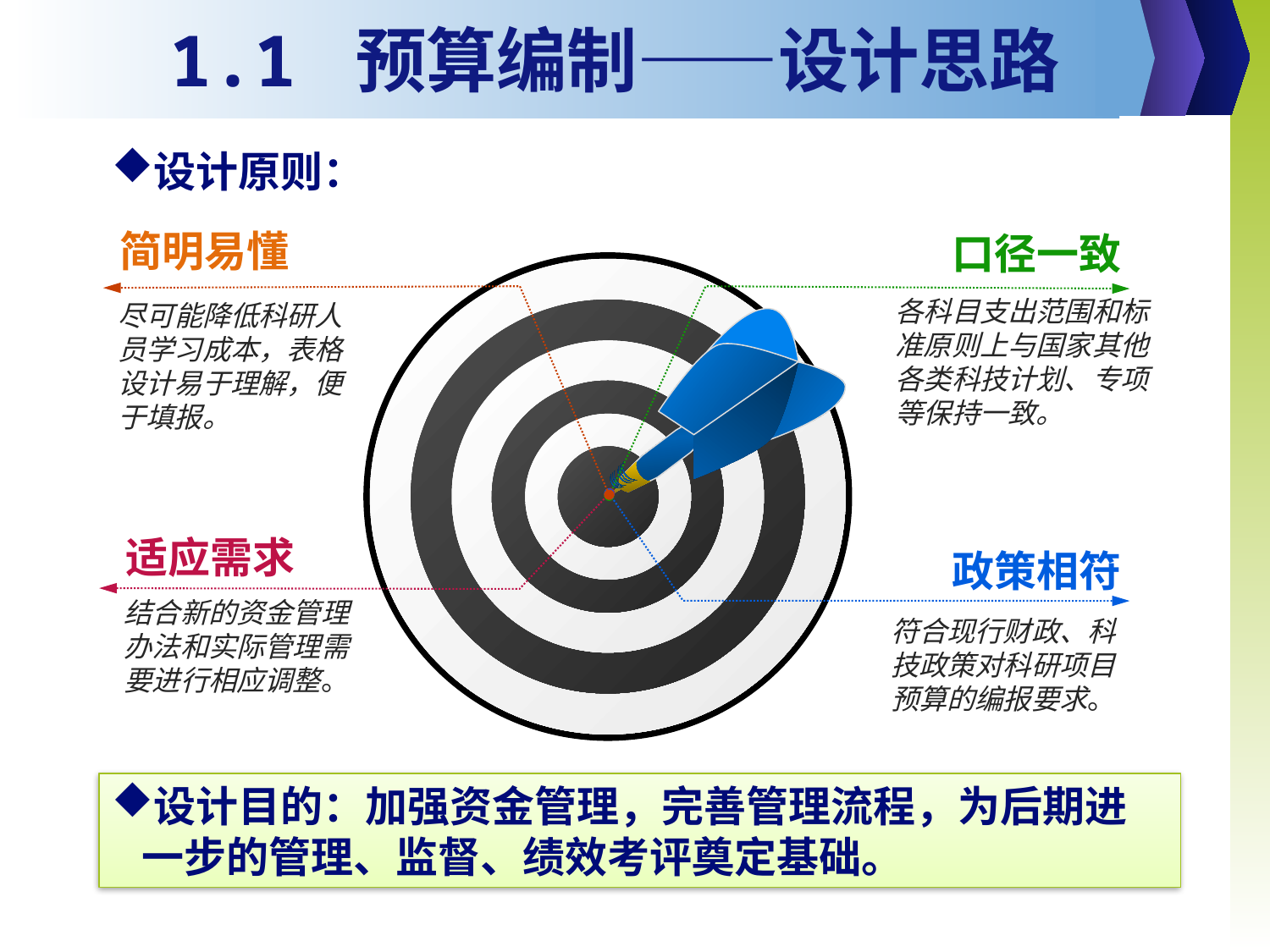

# 1.1 预算编制——设计思路
设计原则：
简明易懂
口径一致

尽可能降低科研人员学习成本，表格设计易于理解，便于填报。

适应需求
政策相符
结合新的资金管理办法和实际管理需要进行相应调整。
符合现行财政、科技政策对科研项目预算的编报要求。
各科目支出范围和标准原则上与国家其他各类科技计划、专项等保持一致。
设计目的：加强资金管理，完善管理流程，为后期进一步的管理、监督、绩效考评奠定基础。